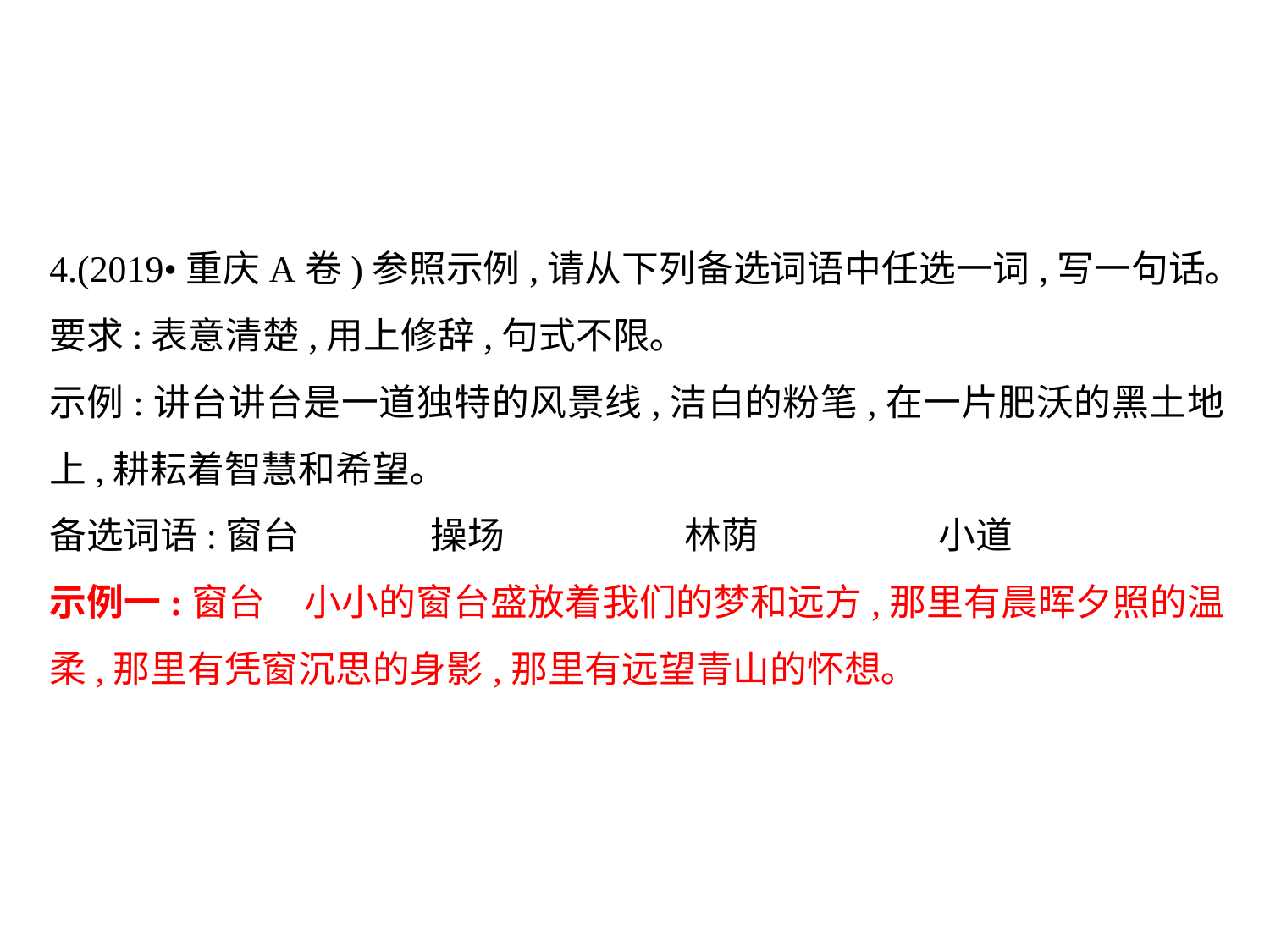

4.(2019•重庆A卷)参照示例,请从下列备选词语中任选一词,写一句话｡要求:表意清楚,用上修辞,句式不限｡
示例:讲台讲台是一道独特的风景线,洁白的粉笔,在一片肥沃的黑土地上,耕耘着智慧和希望｡
备选词语:窗台		操场		林荫		小道
示例一:窗台	小小的窗台盛放着我们的梦和远方,那里有晨晖夕照的温柔,那里有凭窗沉思的身影,那里有远望青山的怀想｡